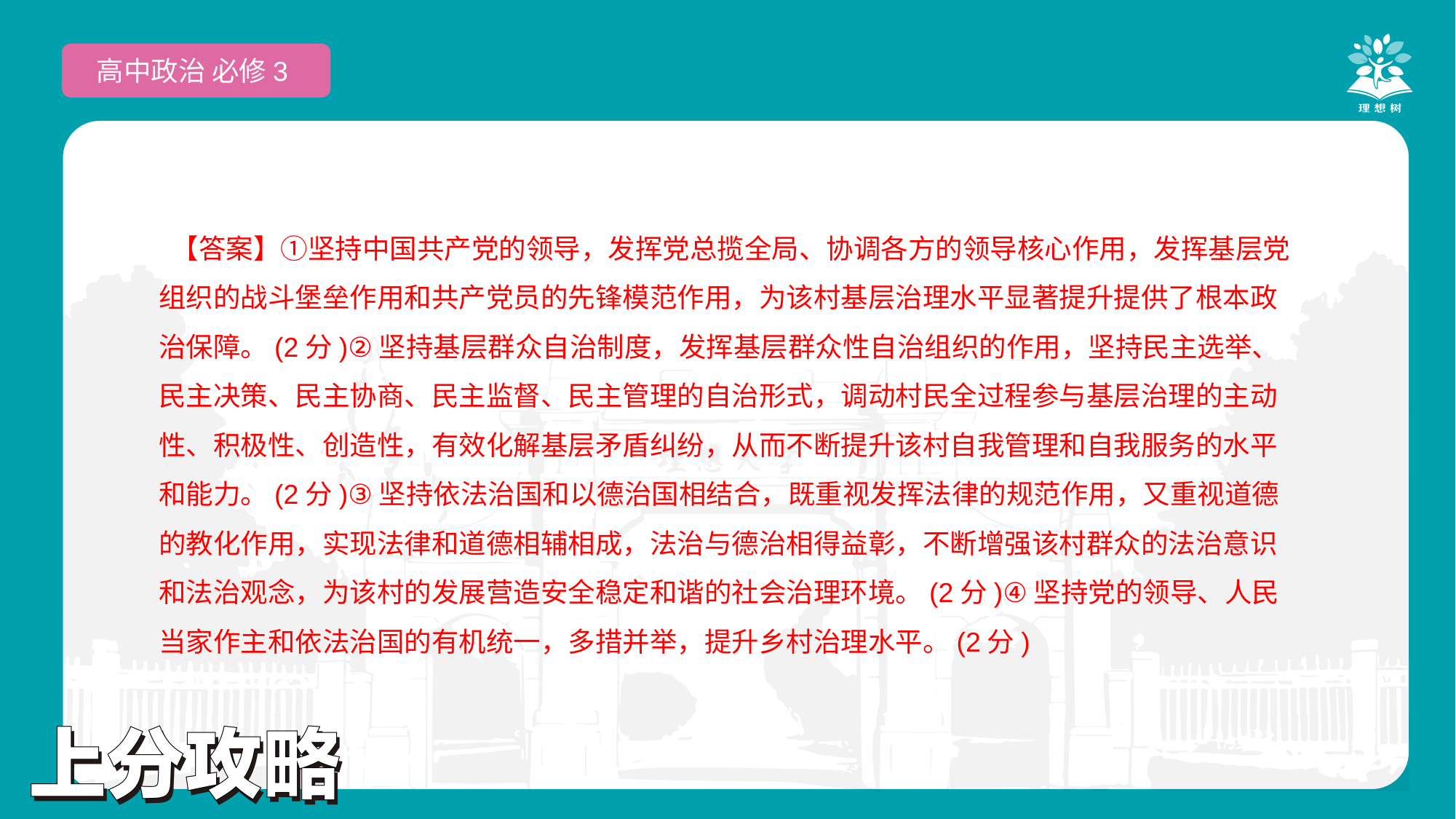

高中政治 必修3
 【答案】①坚持中国共产党的领导，发挥党总揽全局、协调各方的领导核心作用，发挥基层党组织的战斗堡垒作用和共产党员的先锋模范作用，为该村基层治理水平显著提升提供了根本政治保障。(2分)②坚持基层群众自治制度，发挥基层群众性自治组织的作用，坚持民主选举、民主决策、民主协商、民主监督、民主管理的自治形式，调动村民全过程参与基层治理的主动性、积极性、创造性，有效化解基层矛盾纠纷，从而不断提升该村自我管理和自我服务的水平和能力。(2分)③坚持依法治国和以德治国相结合，既重视发挥法律的规范作用，又重视道德的教化作用，实现法律和道德相辅相成，法治与德治相得益彰，不断增强该村群众的法治意识和法治观念，为该村的发展营造安全稳定和谐的社会治理环境。(2分)④坚持党的领导、人民当家作主和依法治国的有机统一，多措并举，提升乡村治理水平。(2分)